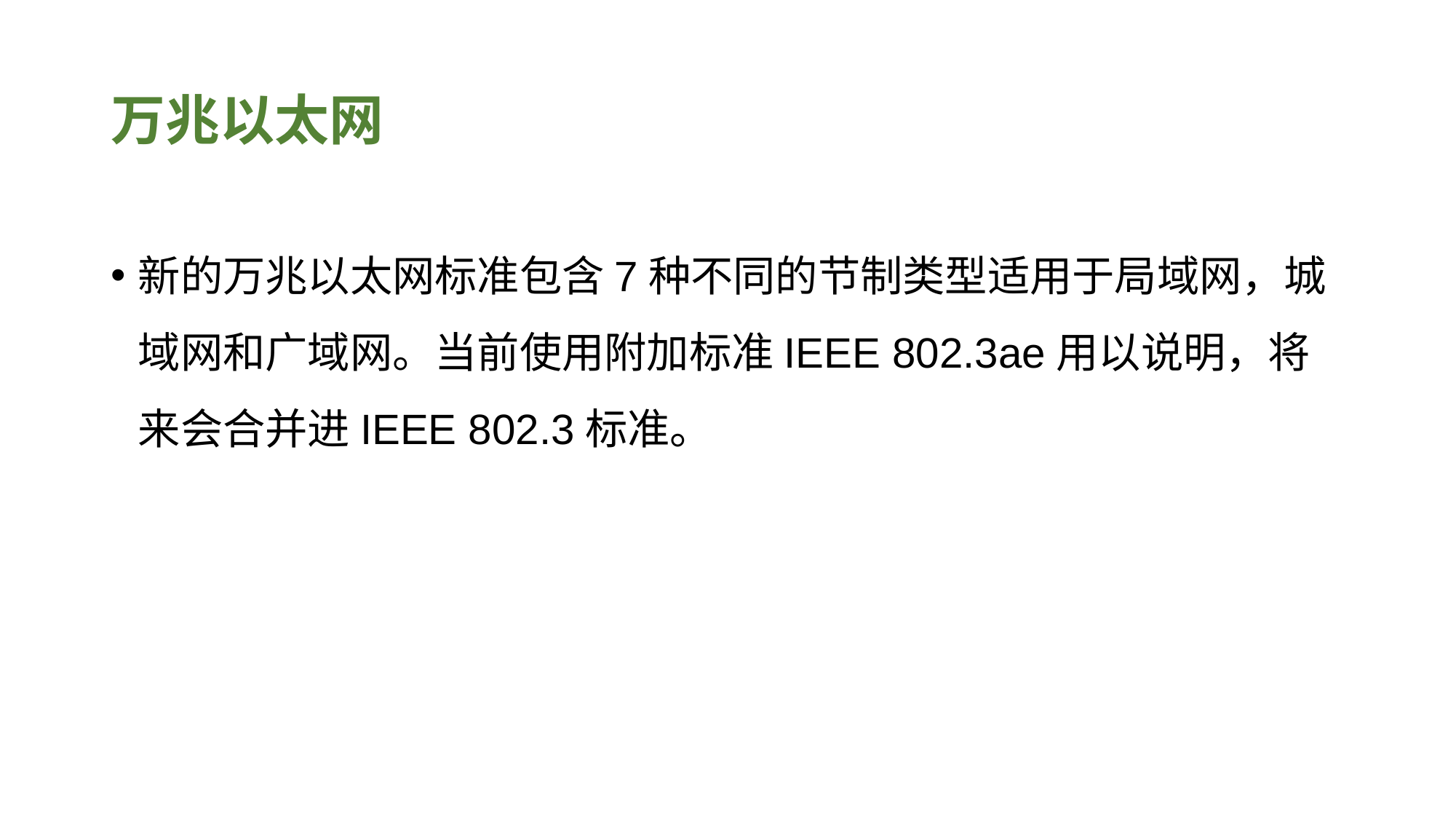

# 万兆以太网
新的万兆以太网标准包含7种不同的节制类型适用于局域网，城域网和广域网。当前使用附加标准IEEE 802.3ae用以说明，将来会合并进IEEE 802.3标准。